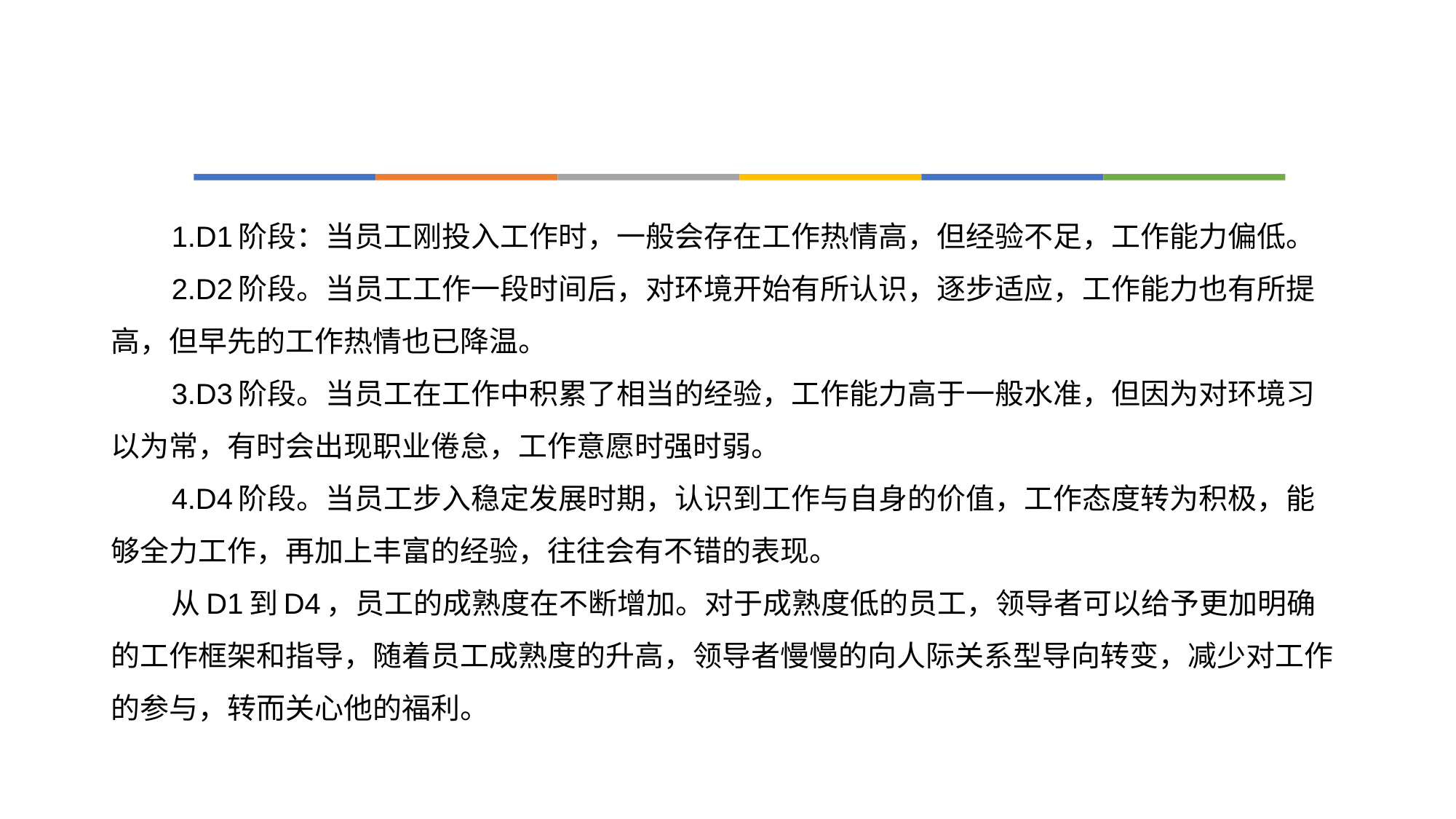

#
1.D1阶段：当员工刚投入工作时，一般会存在工作热情高，但经验不足，工作能力偏低。
2.D2阶段。当员工工作一段时间后，对环境开始有所认识，逐步适应，工作能力也有所提高，但早先的工作热情也已降温。
3.D3阶段。当员工在工作中积累了相当的经验，工作能力高于一般水准，但因为对环境习以为常，有时会出现职业倦怠，工作意愿时强时弱。
4.D4阶段。当员工步入稳定发展时期，认识到工作与自身的价值，工作态度转为积极，能够全力工作，再加上丰富的经验，往往会有不错的表现。
从D1到D4，员工的成熟度在不断增加。对于成熟度低的员工，领导者可以给予更加明确的工作框架和指导，随着员工成熟度的升高，领导者慢慢的向人际关系型导向转变，减少对工作的参与，转而关心他的福利。